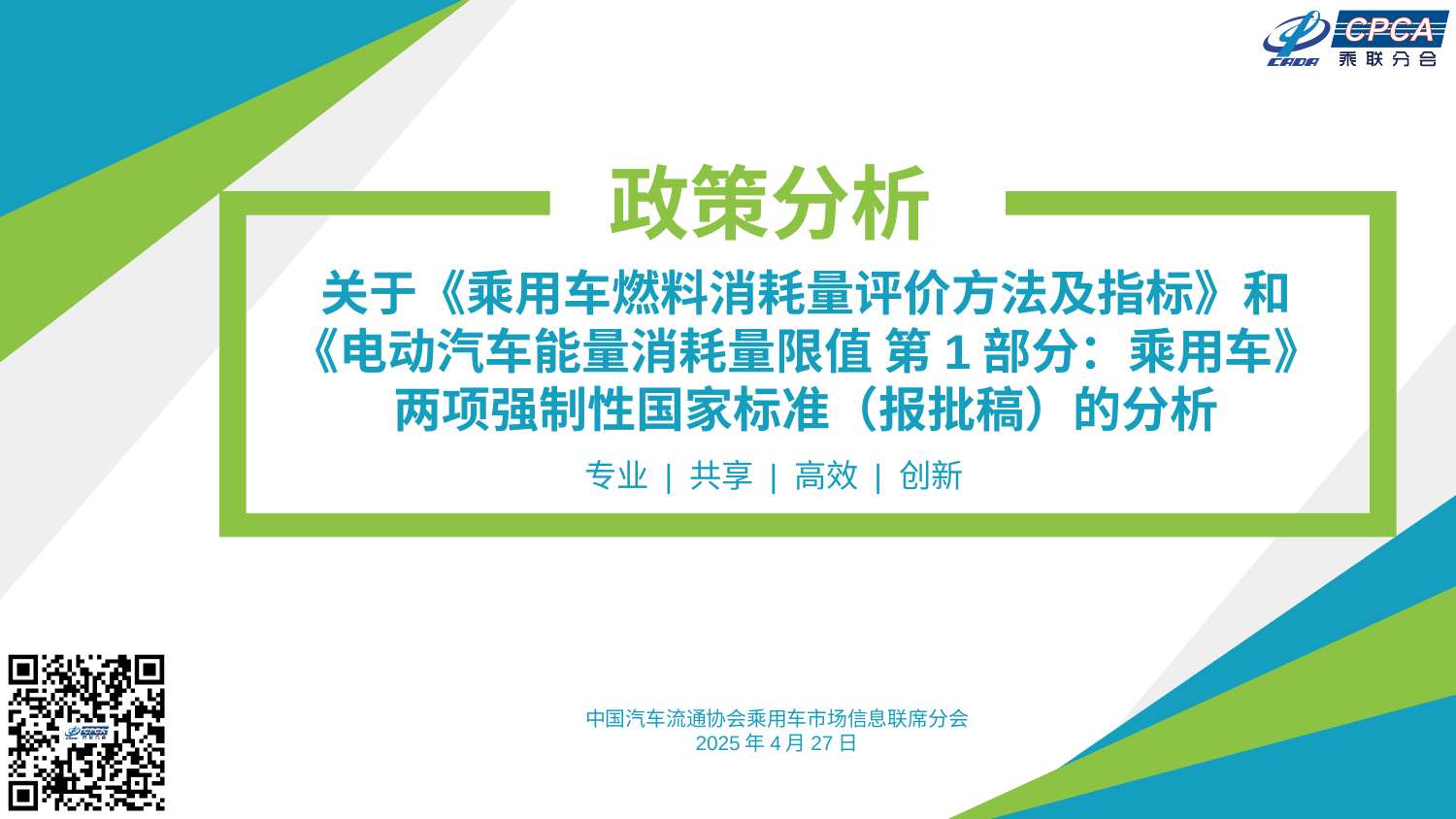

关于《乘用车燃料消耗量评价方法及指标》和
《电动汽车能量消耗量限值 第1部分：乘用车》
两项强制性国家标准（报批稿）的分析
中国汽车流通协会乘用车市场信息联席分会
2025年4月27日